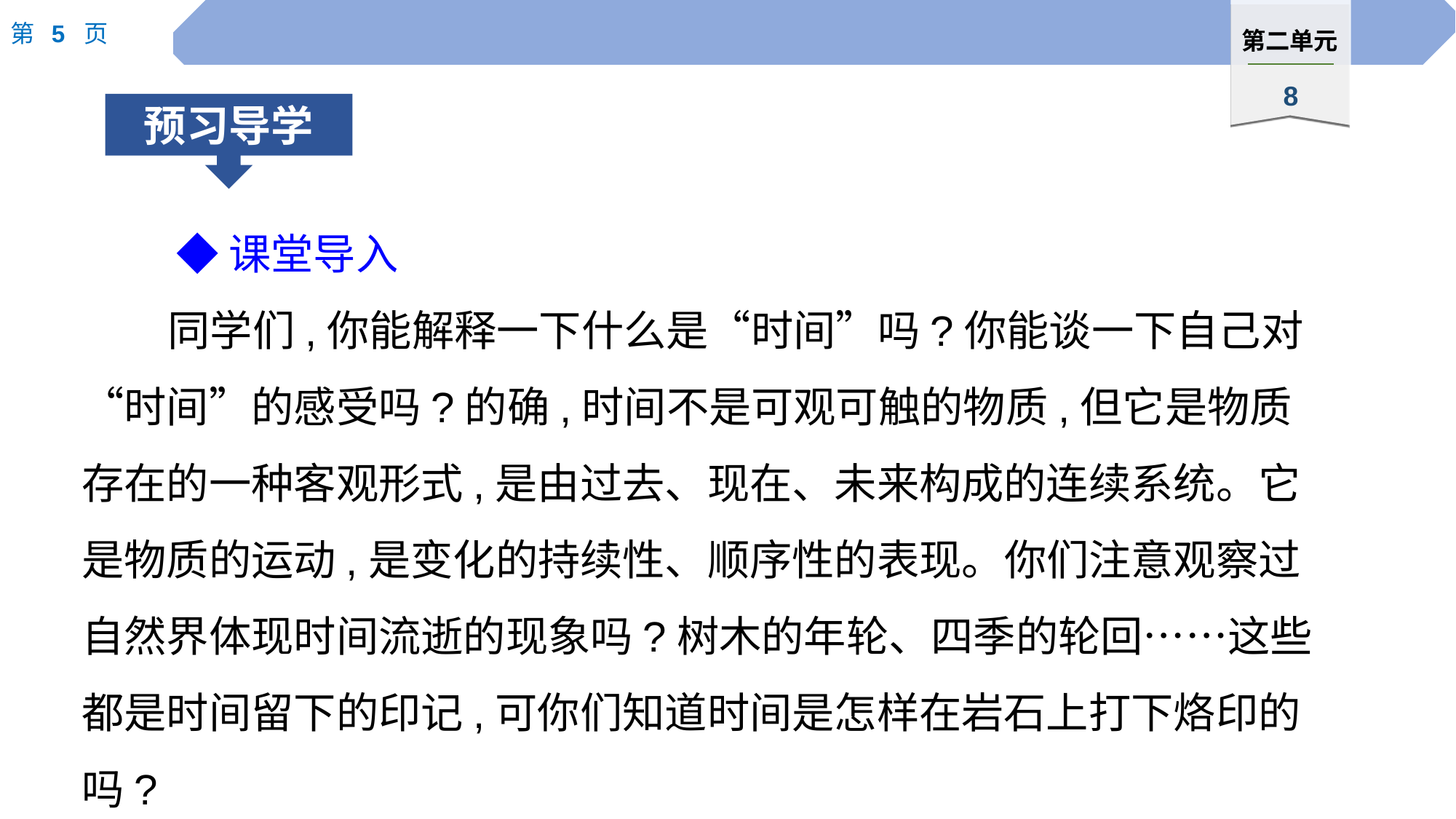

◆课堂导入

同学们,你能解释一下什么是“时间”吗?你能谈一下自己对“时间”的感受吗?的确,时间不是可观可触的物质,但它是物质存在的一种客观形式,是由过去、现在、未来构成的连续系统。它是物质的运动,是变化的持续性、顺序性的表现。你们注意观察过自然界体现时间流逝的现象吗?树木的年轮、四季的轮回……这些都是时间留下的印记,可你们知道时间是怎样在岩石上打下烙印的吗?